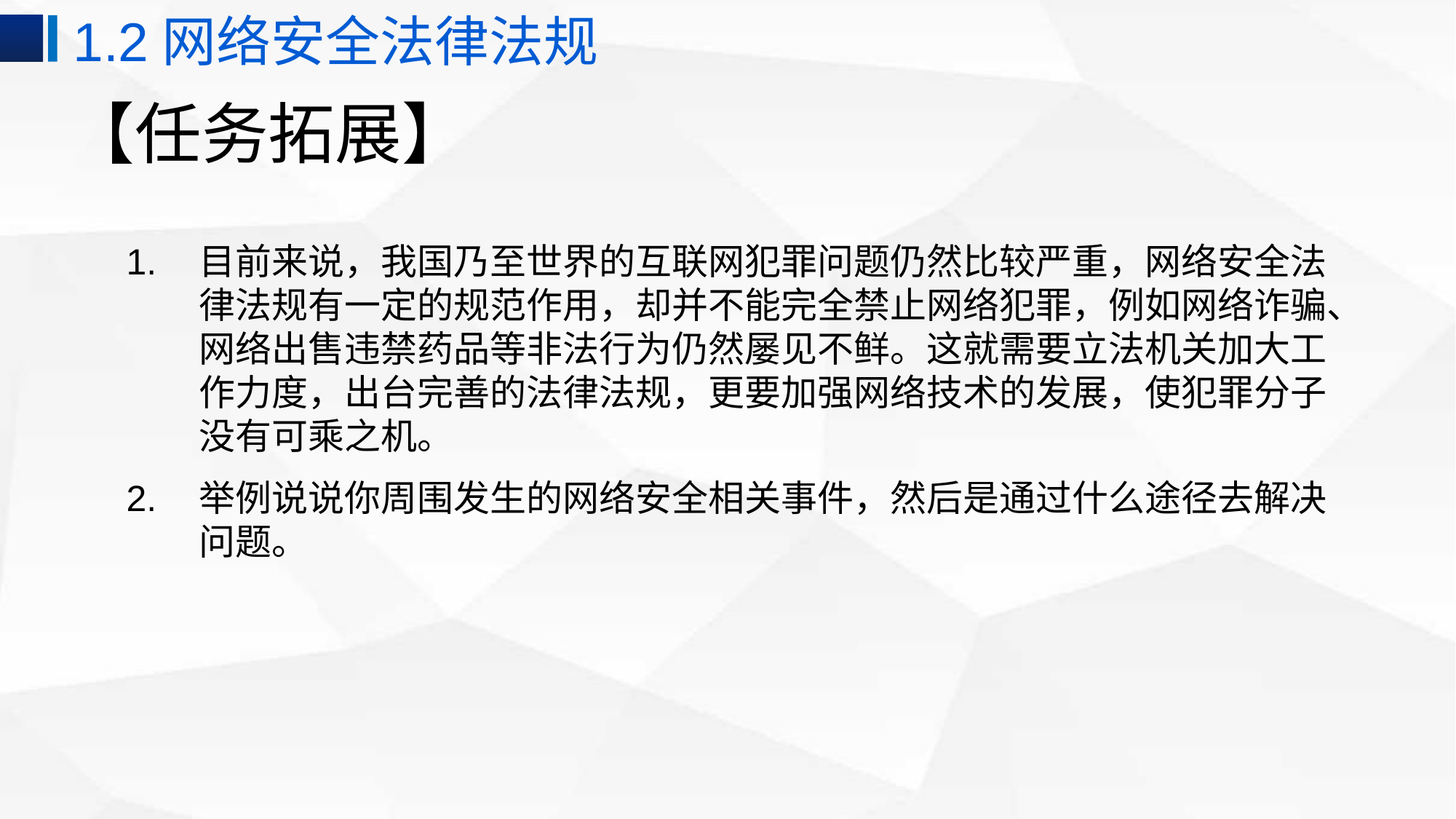

1.2网络安全法律法规

# 【任务拓展】
目前来说，我国乃至世界的互联网犯罪问题仍然比较严重，网络安全法律法规有一定的规范作用，却并不能完全禁止网络犯罪，例如网络诈骗、网络出售违禁药品等非法行为仍然屡见不鲜。这就需要立法机关加大工作力度，出台完善的法律法规，更要加强网络技术的发展，使犯罪分子没有可乘之机。
举例说说你周围发生的网络安全相关事件，然后是通过什么途径去解决问题。